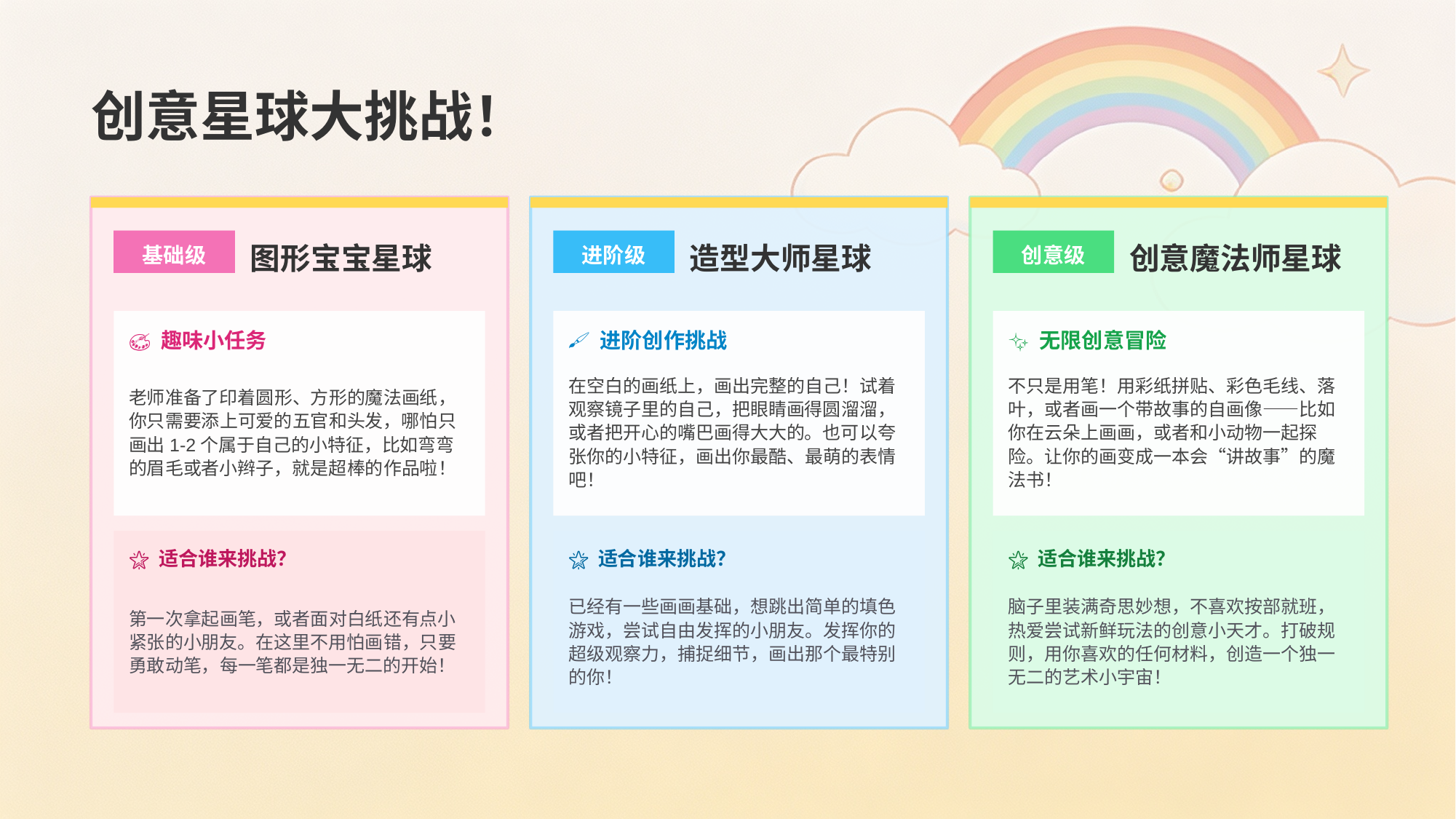

创意星球大挑战！

图形宝宝星球
造型大师星球
创意魔法师星球

基础级

进阶级

创意级

🎨 趣味小任务
🖌️ 进阶创作挑战
✨ 无限创意冒险
老师准备了印着圆形、方形的魔法画纸，你只需要添上可爱的五官和头发，哪怕只画出1-2个属于自己的小特征，比如弯弯的眉毛或者小辫子，就是超棒的作品啦！
在空白的画纸上，画出完整的自己！试着观察镜子里的自己，把眼睛画得圆溜溜，或者把开心的嘴巴画得大大的。也可以夸张你的小特征，画出你最酷、最萌的表情吧！
不只是用笔！用彩纸拼贴、彩色毛线、落叶，或者画一个带故事的自画像——比如你在云朵上画画，或者和小动物一起探险。让你的画变成一本会“讲故事”的魔法书！

🌟 适合谁来挑战？
🌟 适合谁来挑战？
🌟 适合谁来挑战？
第一次拿起画笔，或者面对白纸还有点小紧张的小朋友。在这里不用怕画错，只要勇敢动笔，每一笔都是独一无二的开始！
已经有一些画画基础，想跳出简单的填色游戏，尝试自由发挥的小朋友。发挥你的超级观察力，捕捉细节，画出那个最特别的你！
脑子里装满奇思妙想，不喜欢按部就班，热爱尝试新鲜玩法的创意小天才。打破规则，用你喜欢的任何材料，创造一个独一无二的艺术小宇宙！